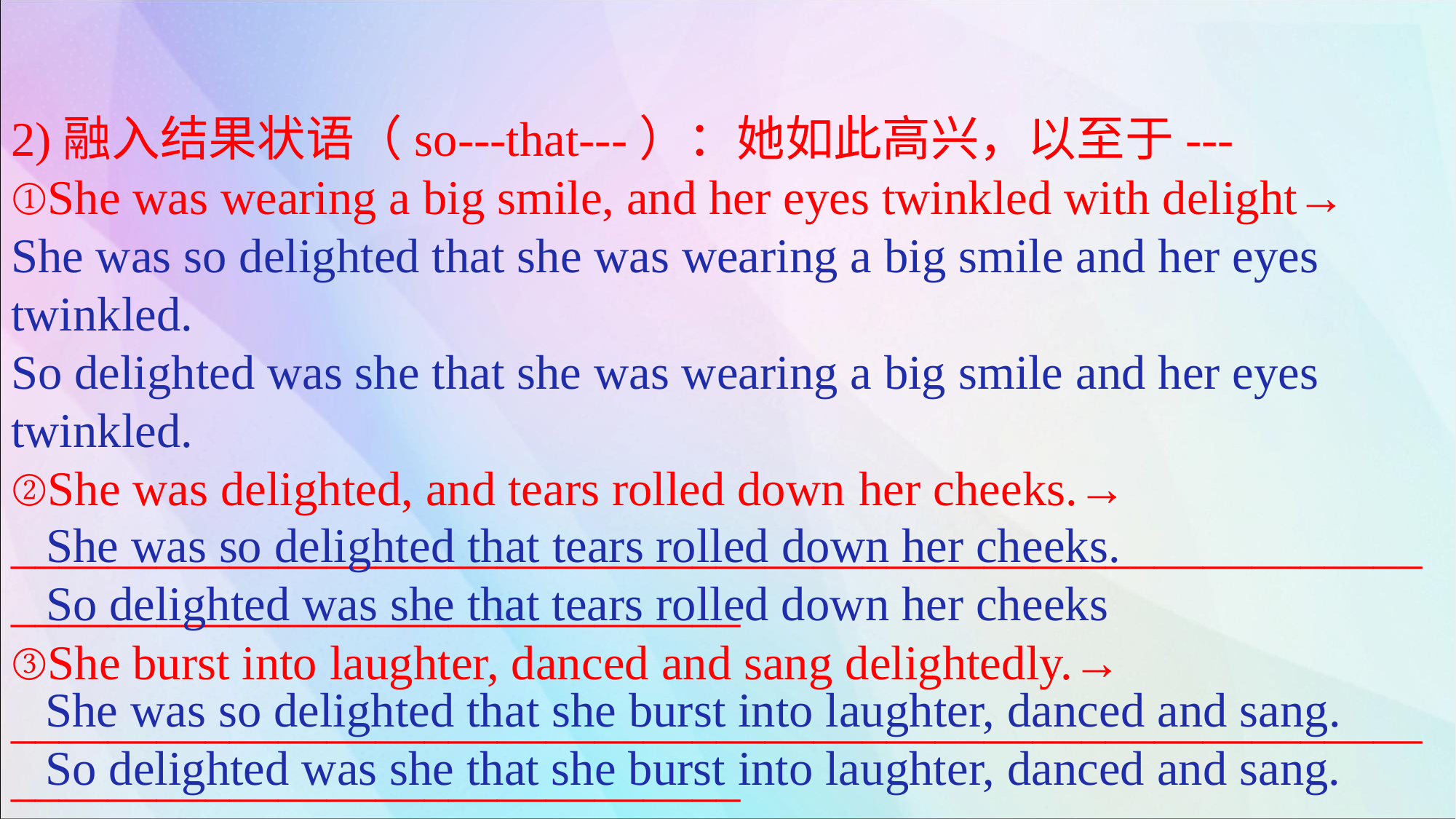

2)融入结果状语（so---that---）：她如此高兴，以至于---
①She was wearing a big smile, and her eyes twinkled with delight→
She was so delighted that she was wearing a big smile and her eyes twinkled.
So delighted was she that she was wearing a big smile and her eyes twinkled.
②She was delighted, and tears rolled down her cheeks.→
________________________________________________________________________________________
③She burst into laughter, danced and sang delightedly.→
________________________________________________________________________________________
She was so delighted that tears rolled down her cheeks.
So delighted was she that tears rolled down her cheeks
She was so delighted that she burst into laughter, danced and sang.
So delighted was she that she burst into laughter, danced and sang.